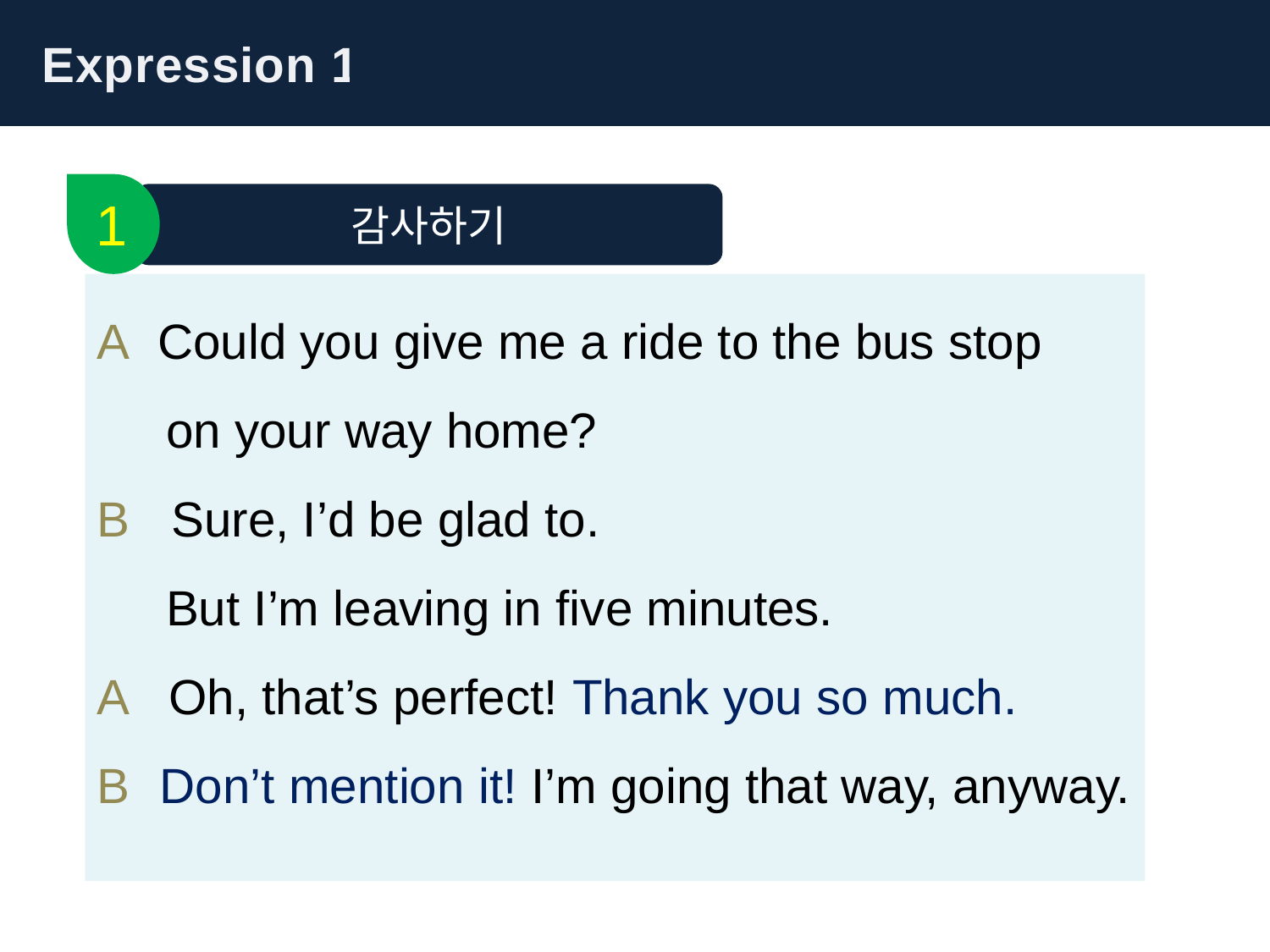

Expression 1

1
감사하기
A  Could you give me a ride to the bus stop
     on your way home?
B   Sure, I’d be glad to.
     But I’m leaving in five minutes.
A   Oh, that’s perfect! Thank you so much.
B 	Don’t mention it! I’m going that way, anyway.